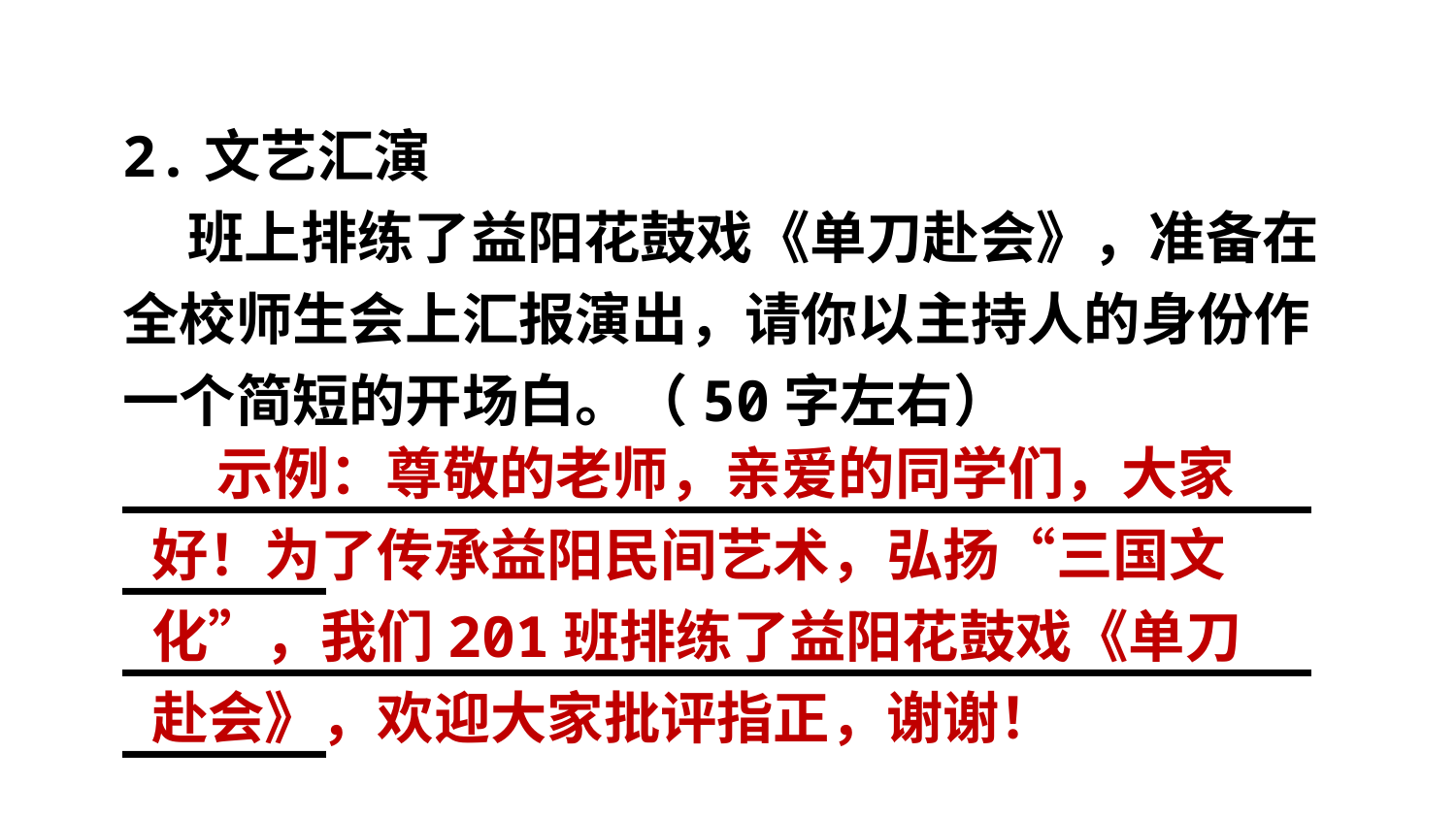

2.文艺汇演
    班上排练了益阳花鼓戏《单刀赴会》，准备在全校师生会上汇报演出，请你以主持人的身份作一个简短的开场白。（50字左右）
_________________________________________
_________________________________________
_________________________________________
_________________________________________
    示例：尊敬的老师，亲爱的同学们，大家好！为了传承益阳民间艺术，弘扬“三国文化”，我们201班排练了益阳花鼓戏《单刀赴会》，欢迎大家批评指正，谢谢！